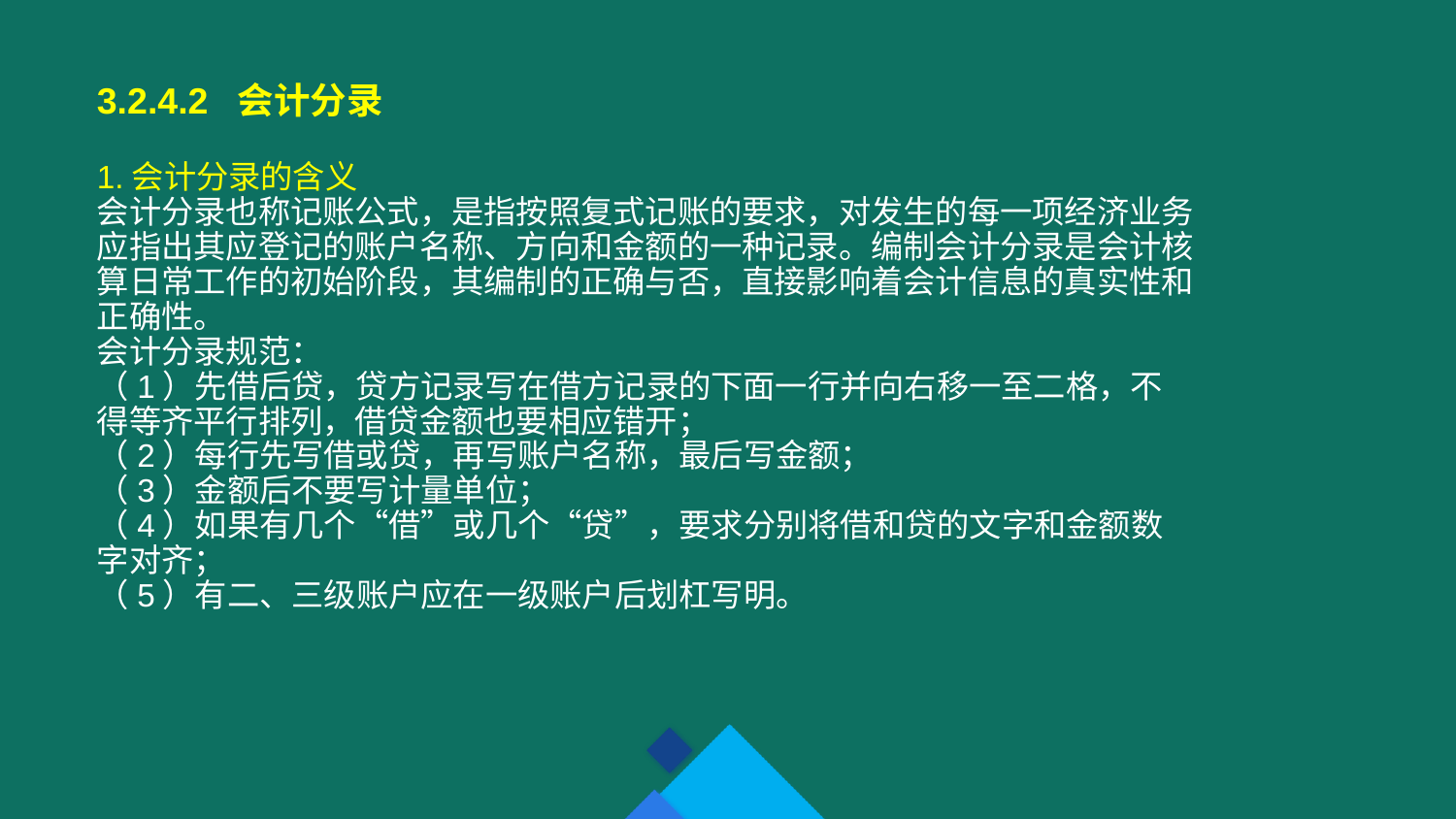

3.2.4.2  会计分录

1.会计分录的含义
会计分录也称记账公式，是指按照复式记账的要求，对发生的每一项经济业务应指出其应登记的账户名称、方向和金额的一种记录。编制会计分录是会计核算日常工作的初始阶段，其编制的正确与否，直接影响着会计信息的真实性和正确性。
会计分录规范：
（1）先借后贷，贷方记录写在借方记录的下面一行并向右移一至二格，不得等齐平行排列，借贷金额也要相应错开；
（2）每行先写借或贷，再写账户名称，最后写金额；
（3）金额后不要写计量单位；
（4）如果有几个“借”或几个“贷”，要求分别将借和贷的文字和金额数字对齐；
（5）有二、三级账户应在一级账户后划杠写明。